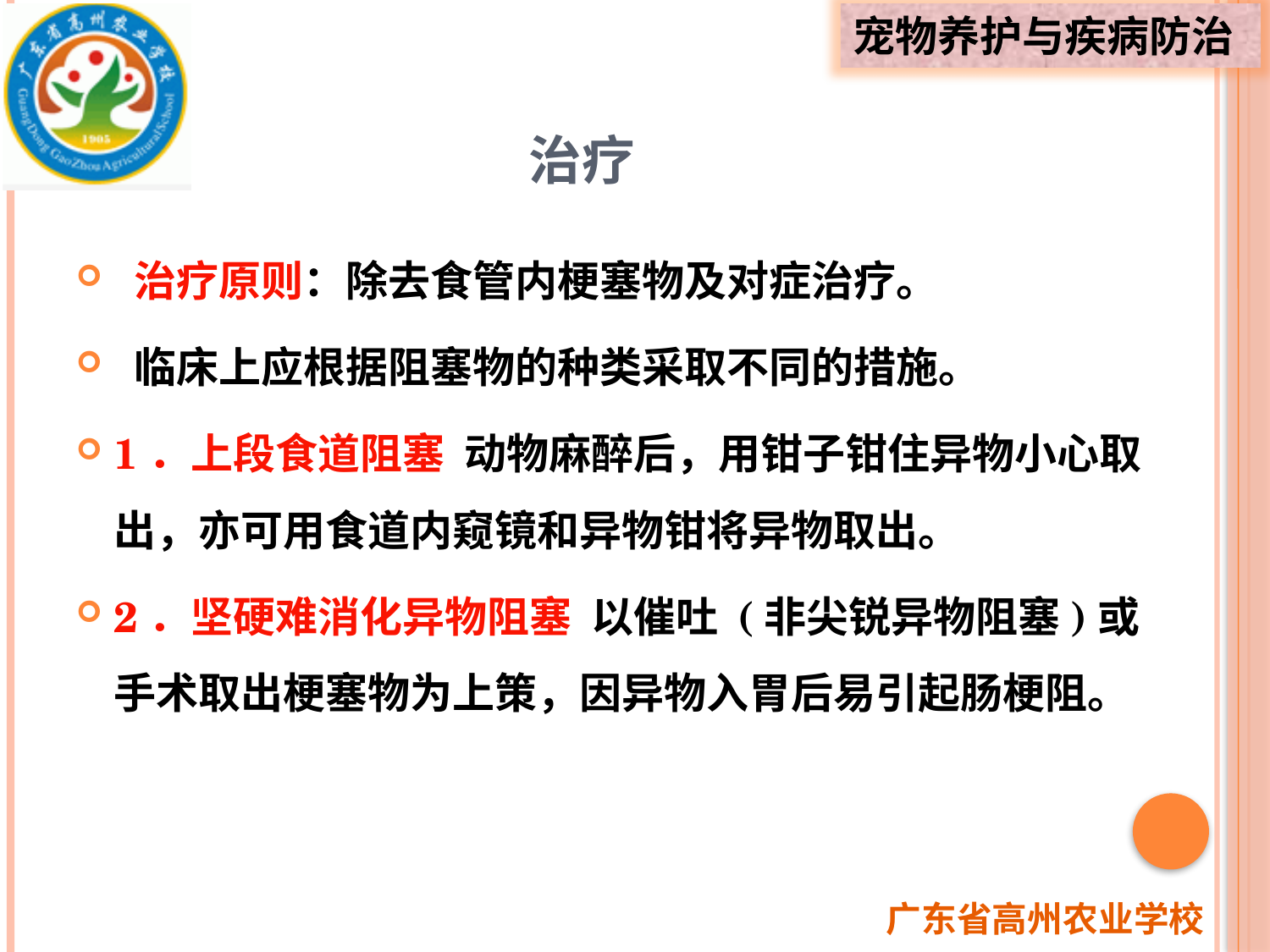

# 治疗
 治疗原则：除去食管内梗塞物及对症治疗。
 临床上应根据阻塞物的种类采取不同的措施。
1．上段食道阻塞  动物麻醉后，用钳子钳住异物小心取出，亦可用食道内窥镜和异物钳将异物取出。
2．坚硬难消化异物阻塞  以催吐 (非尖锐异物阻塞)或手术取出梗塞物为上策，因异物入胃后易引起肠梗阻。